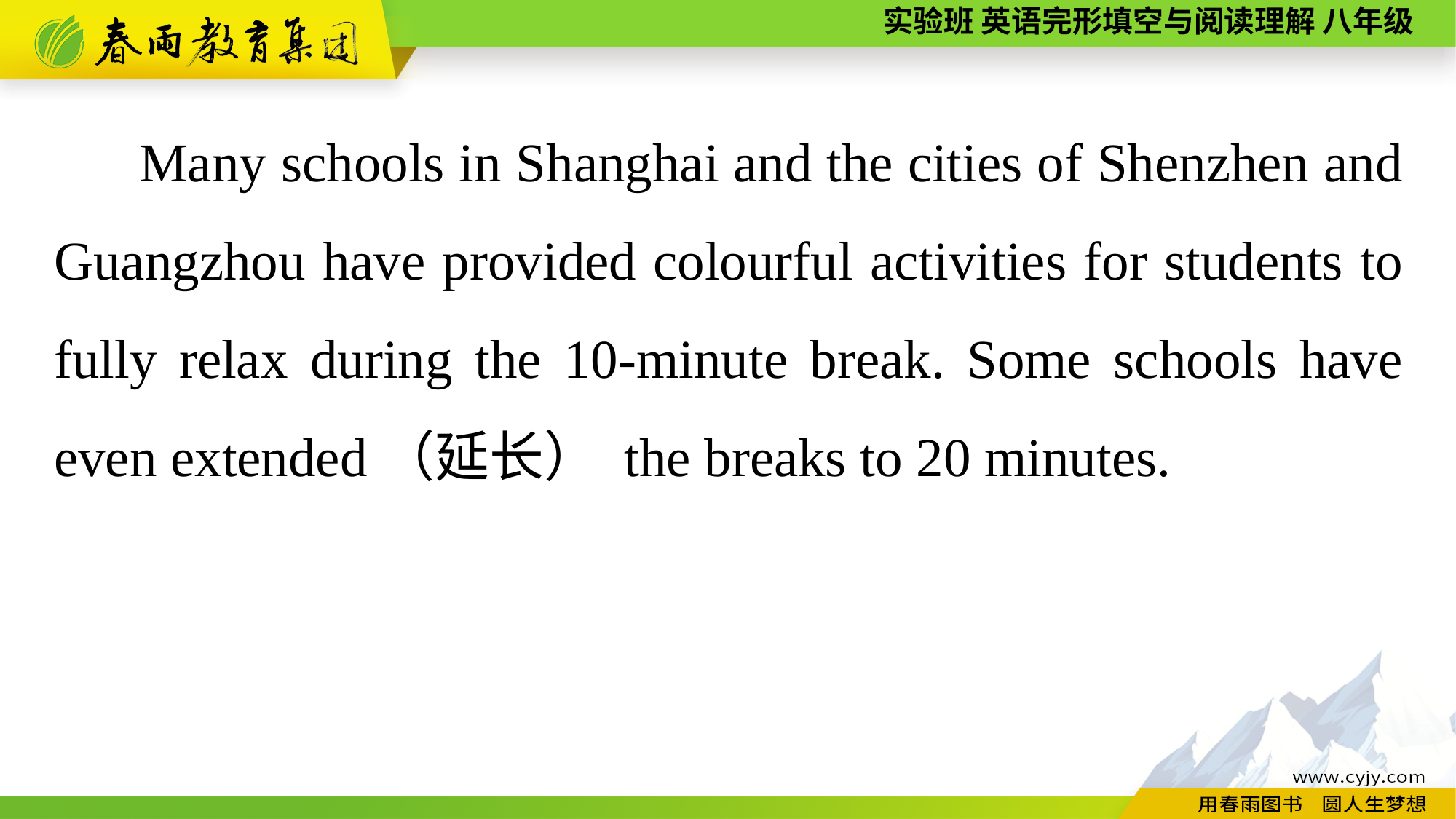

Many schools in Shanghai and the cities of Shenzhen and Guangzhou have provided colourful activities for students to fully relax during the 10-minute break. Some schools have even extended（延长） the breaks to 20 minutes.